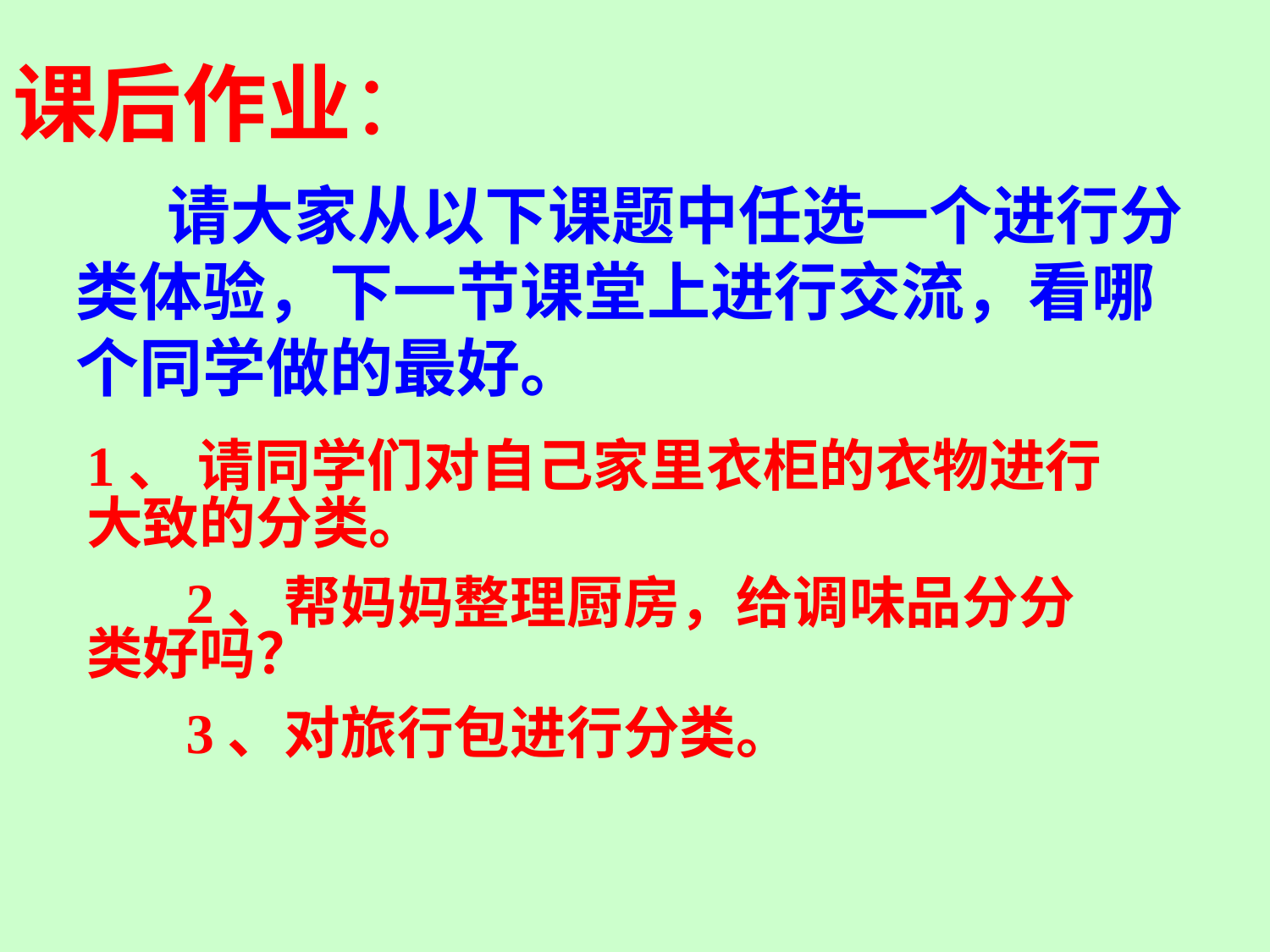

# 课后作业：
      请大家从以下课题中任选一个进行分类体验，下一节课堂上进行交流，看哪个同学做的最好。
1、 请同学们对自己家里衣柜的衣物进行大致的分类。
       2、帮妈妈整理厨房，给调味品分分类好吗？
       3、对旅行包进行分类。